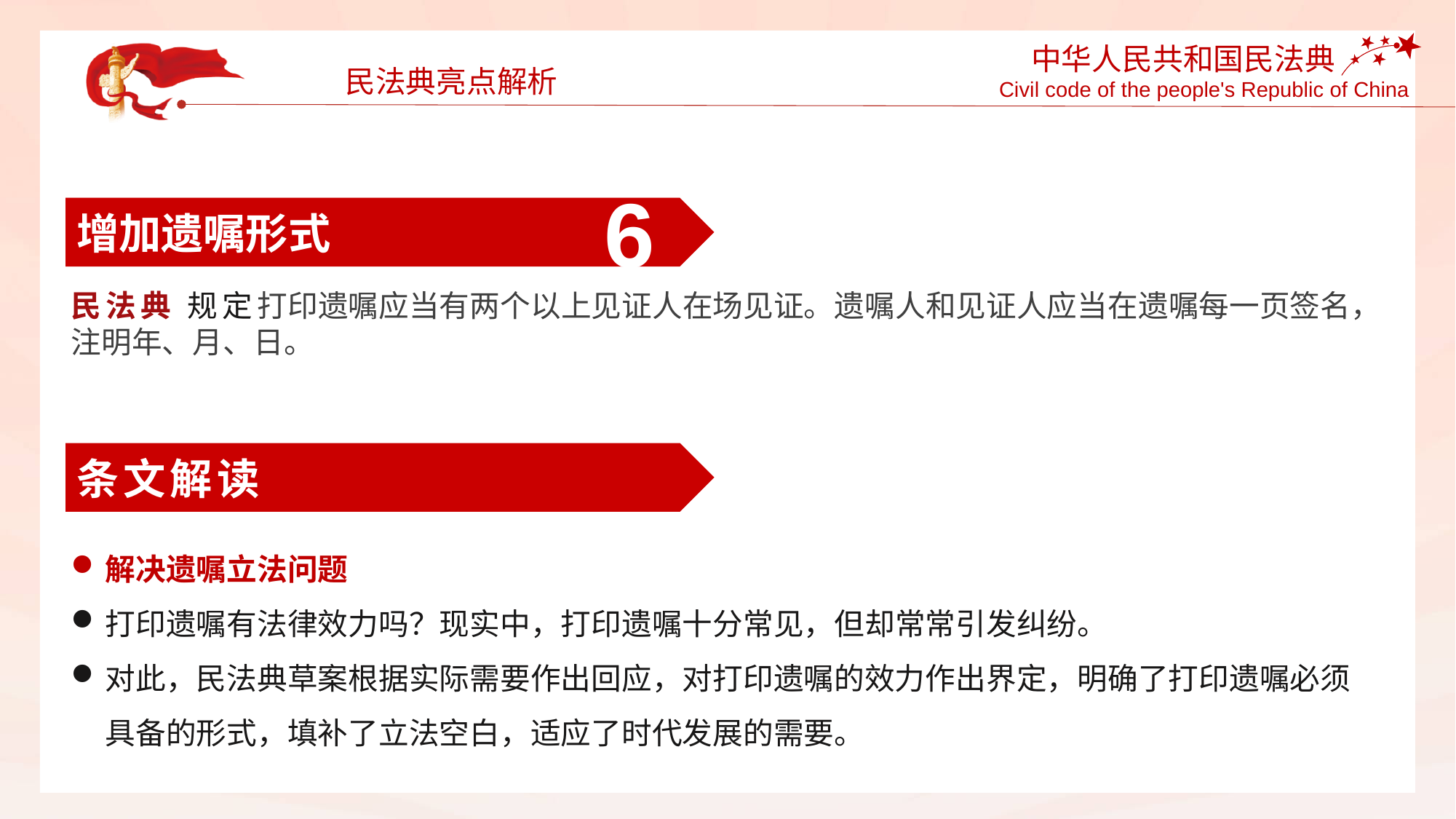

民法典亮点解析
6
增加遗嘱形式
民法典 规定打印遗嘱应当有两个以上见证人在场见证。遗嘱人和见证人应当在遗嘱每一页签名，注明年、月、日。
条文解读
解决遗嘱立法问题
打印遗嘱有法律效力吗？现实中，打印遗嘱十分常见，但却常常引发纠纷。
对此，民法典草案根据实际需要作出回应，对打印遗嘱的效力作出界定，明确了打印遗嘱必须具备的形式，填补了立法空白，适应了时代发展的需要。